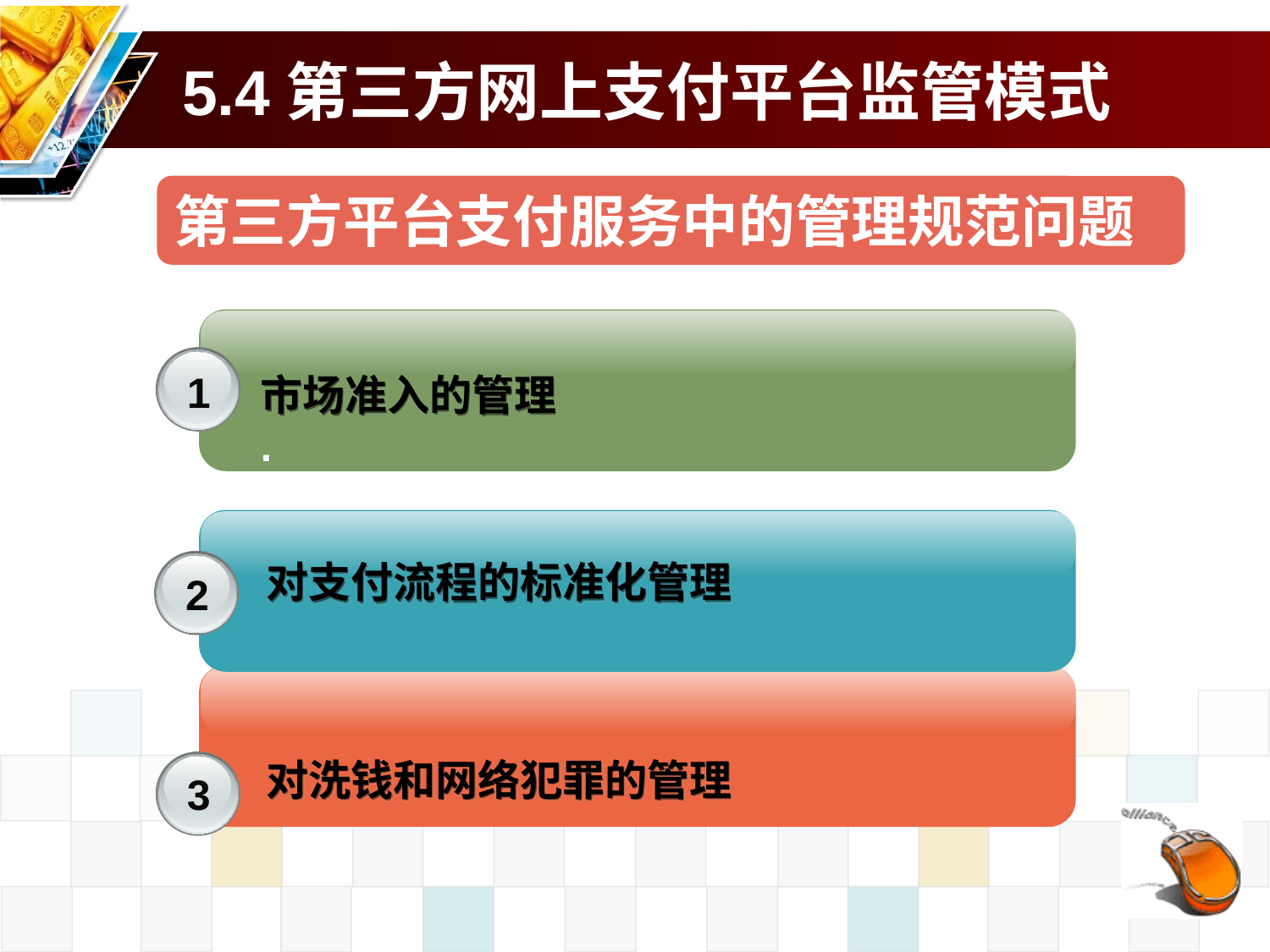

# 5.4第三方网上支付平台监管模式
第三方平台支付服务中的管理规范问题

1
市场准入的管理
.

对支付流程的标准化管理

2

对洗钱和网络犯罪的管理

3